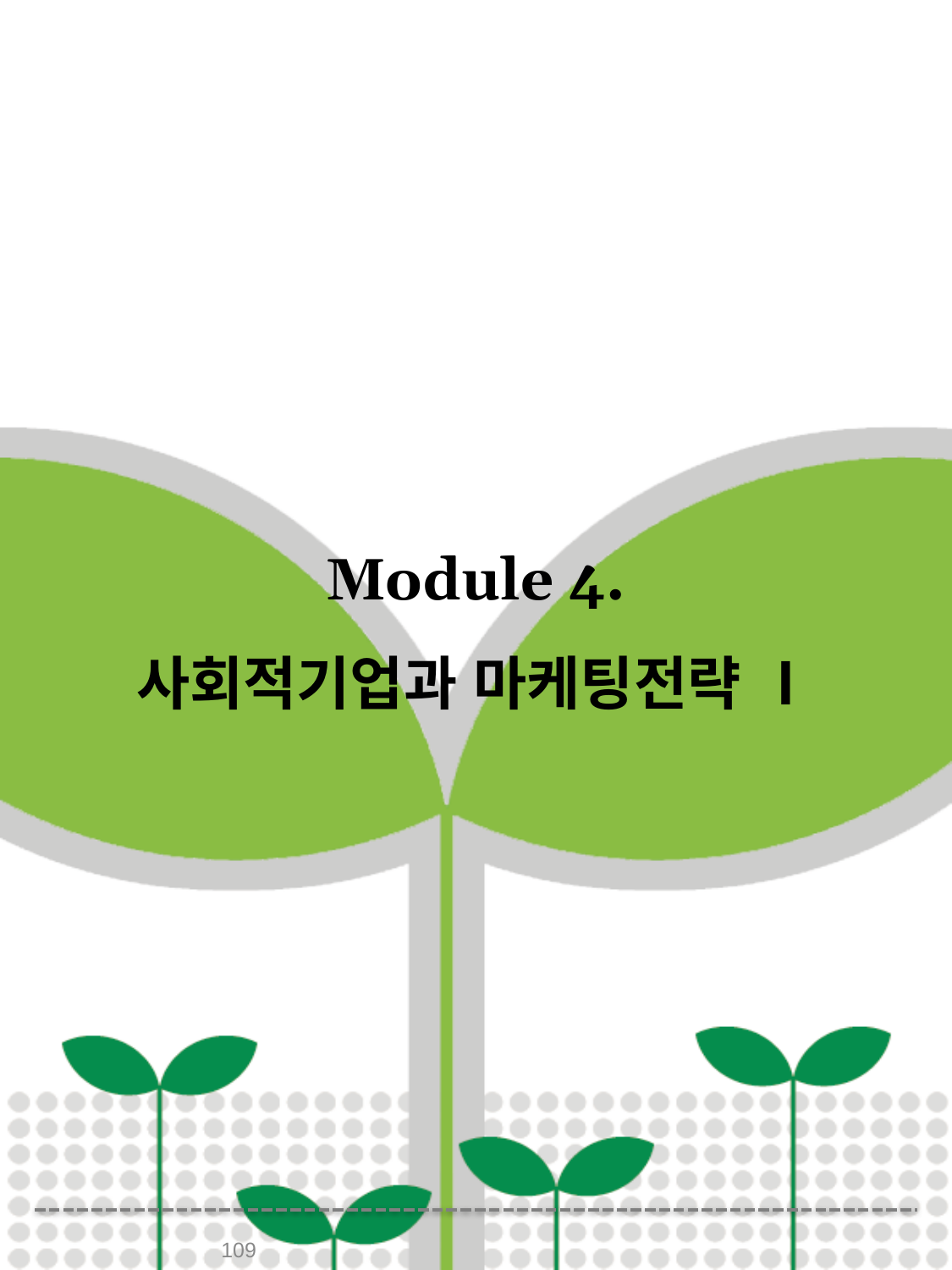

# Module 4. 사회적기업과 마케팅전략 Ⅰ
109